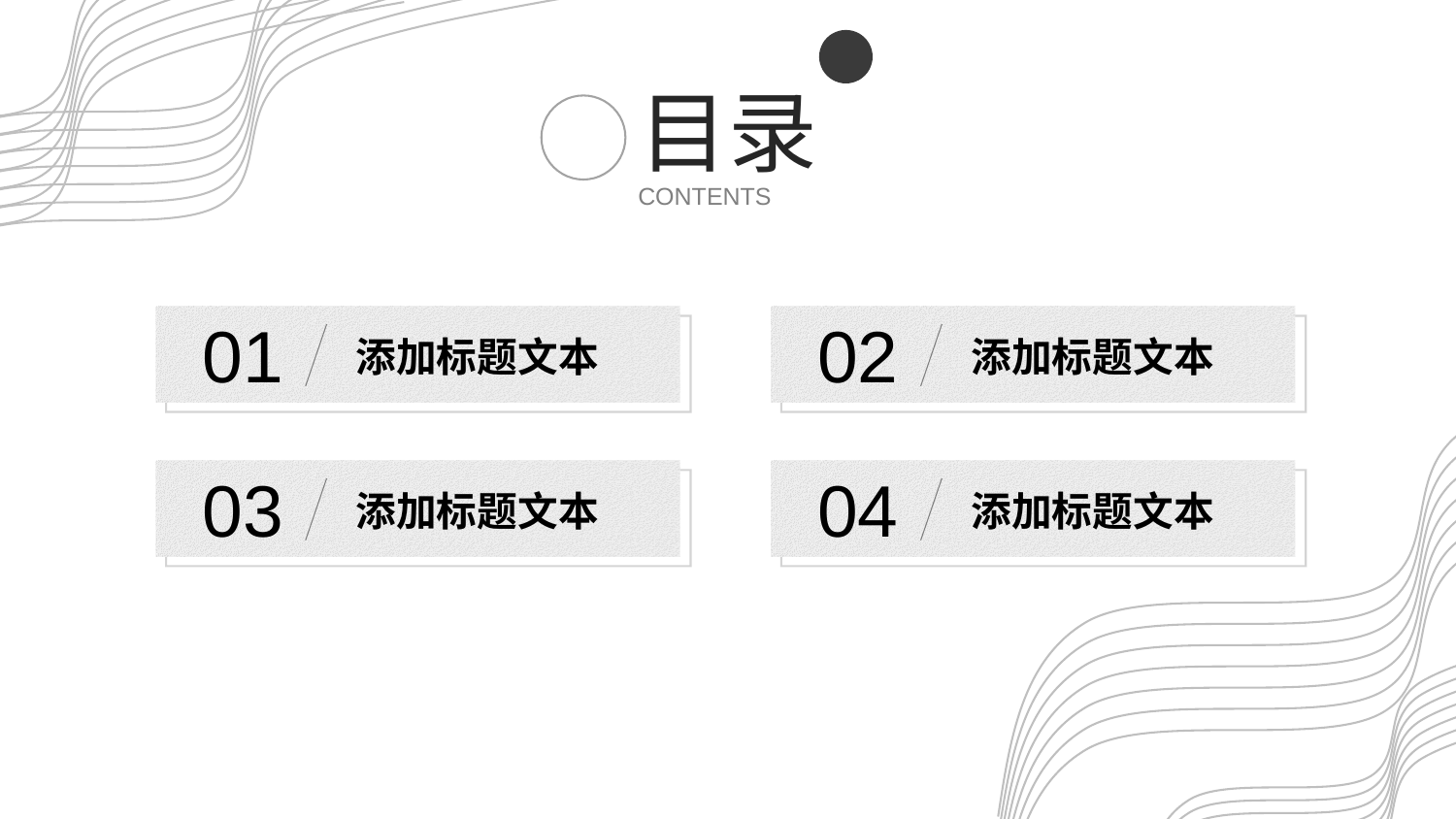

5 1PP T模板网   www.5 1 pptmoban.com

目录
CONTENTS

01

添加标题文本
02

添加标题文本

03

添加标题文本
04

添加标题文本